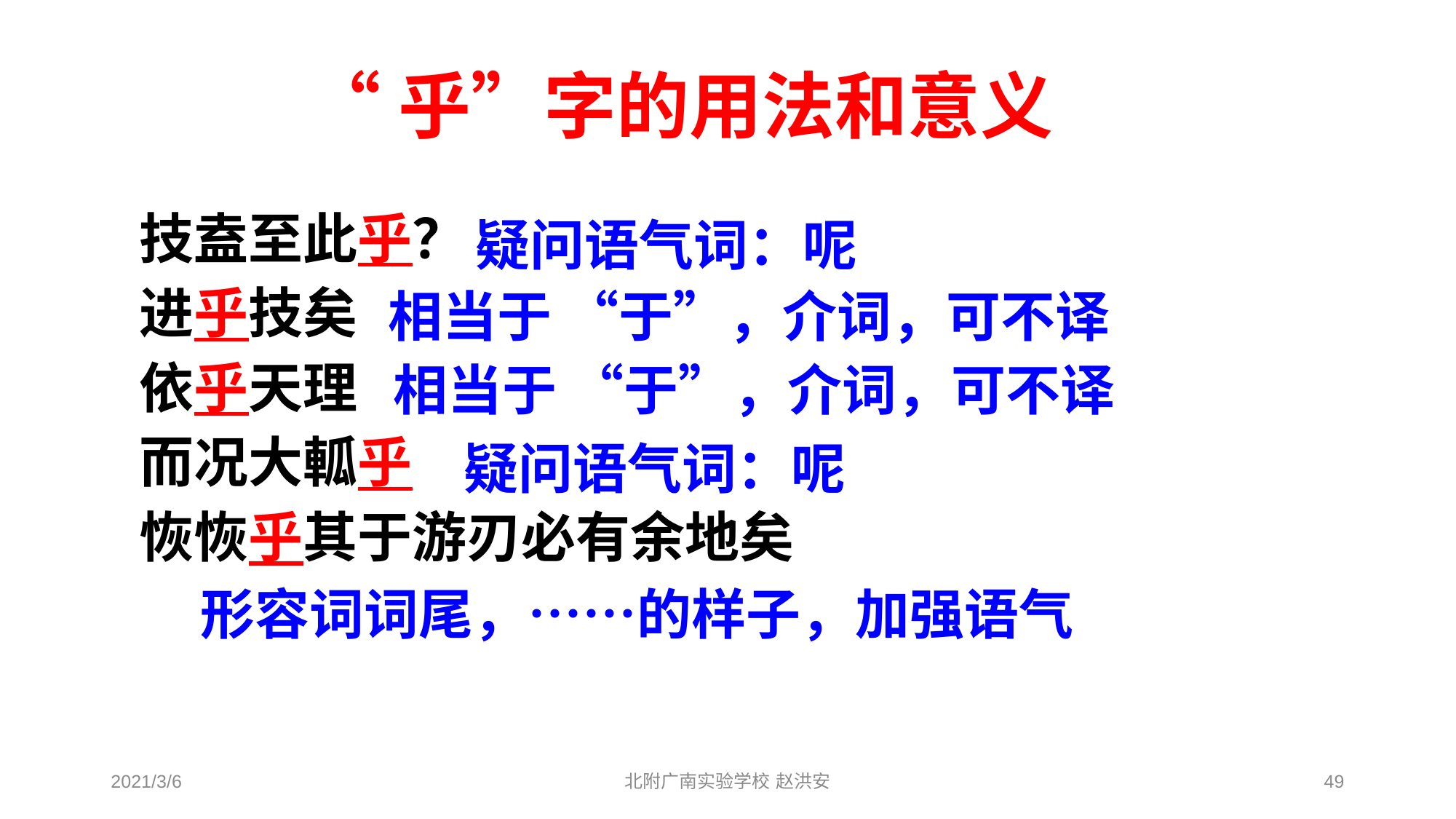

“乎”字的用法和意义
技盍至此乎？
进乎技矣
依乎天理
而况大軱乎
恢恢乎其于游刃必有余地矣
疑问语气词：呢
相当于 “于”，介词，可不译
相当于 “于”，介词，可不译
疑问语气词：呢
形容词词尾，……的样子，加强语气
2021/3/6
北附广南实验学校 赵洪安
49